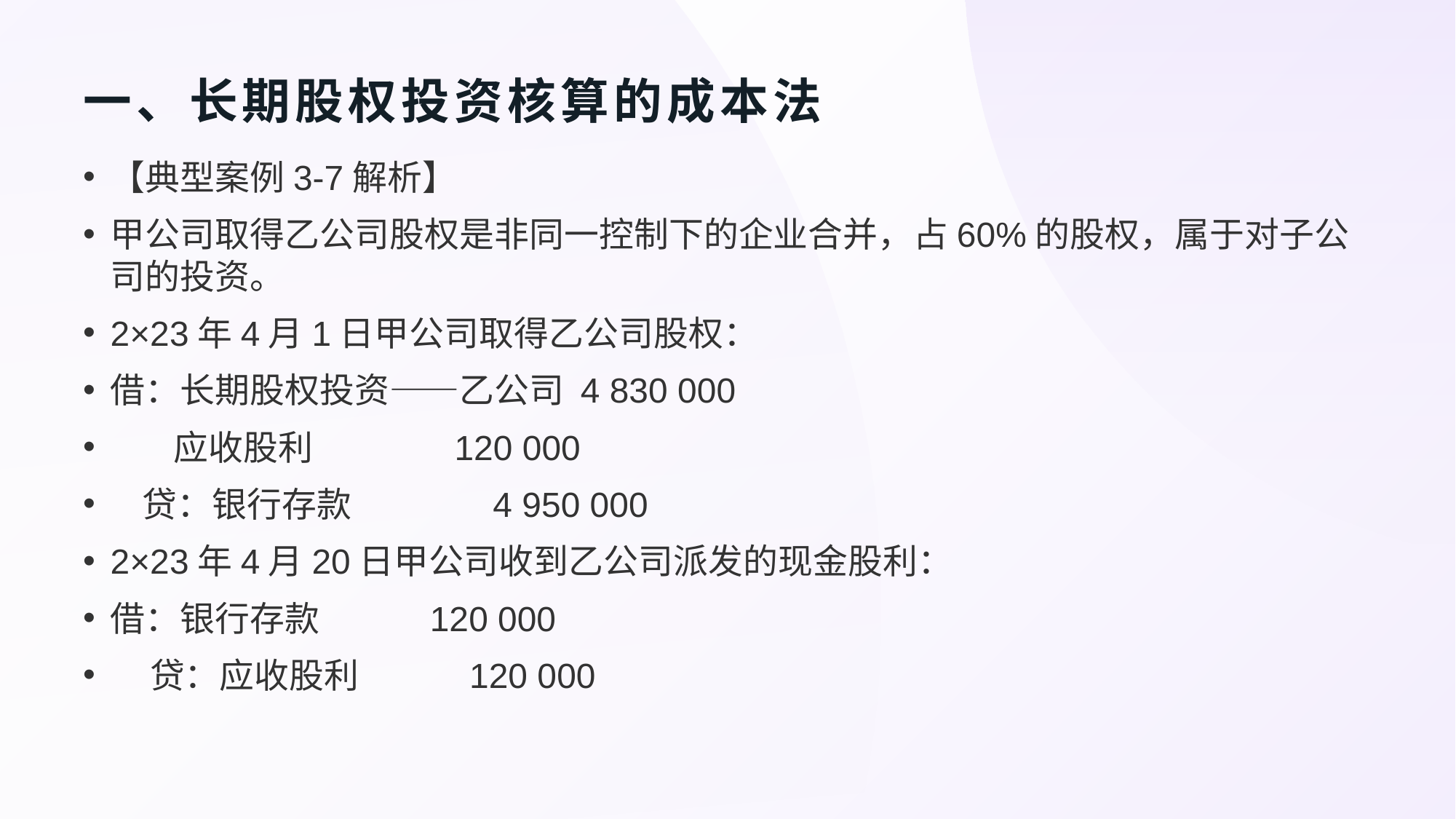

# 一、长期股权投资核算的成本法
【典型案例3-7解析】
甲公司取得乙公司股权是非同一控制下的企业合并，占60%的股权，属于对子公司的投资。
2×23年4月1日甲公司取得乙公司股权：
借：长期股权投资——乙公司 4 830 000
       应收股利                 120 000
   贷：银行存款                 4 950 000
2×23年4月20日甲公司收到乙公司派发的现金股利：
借：银行存款             120 000
    贷：应收股利             120 000